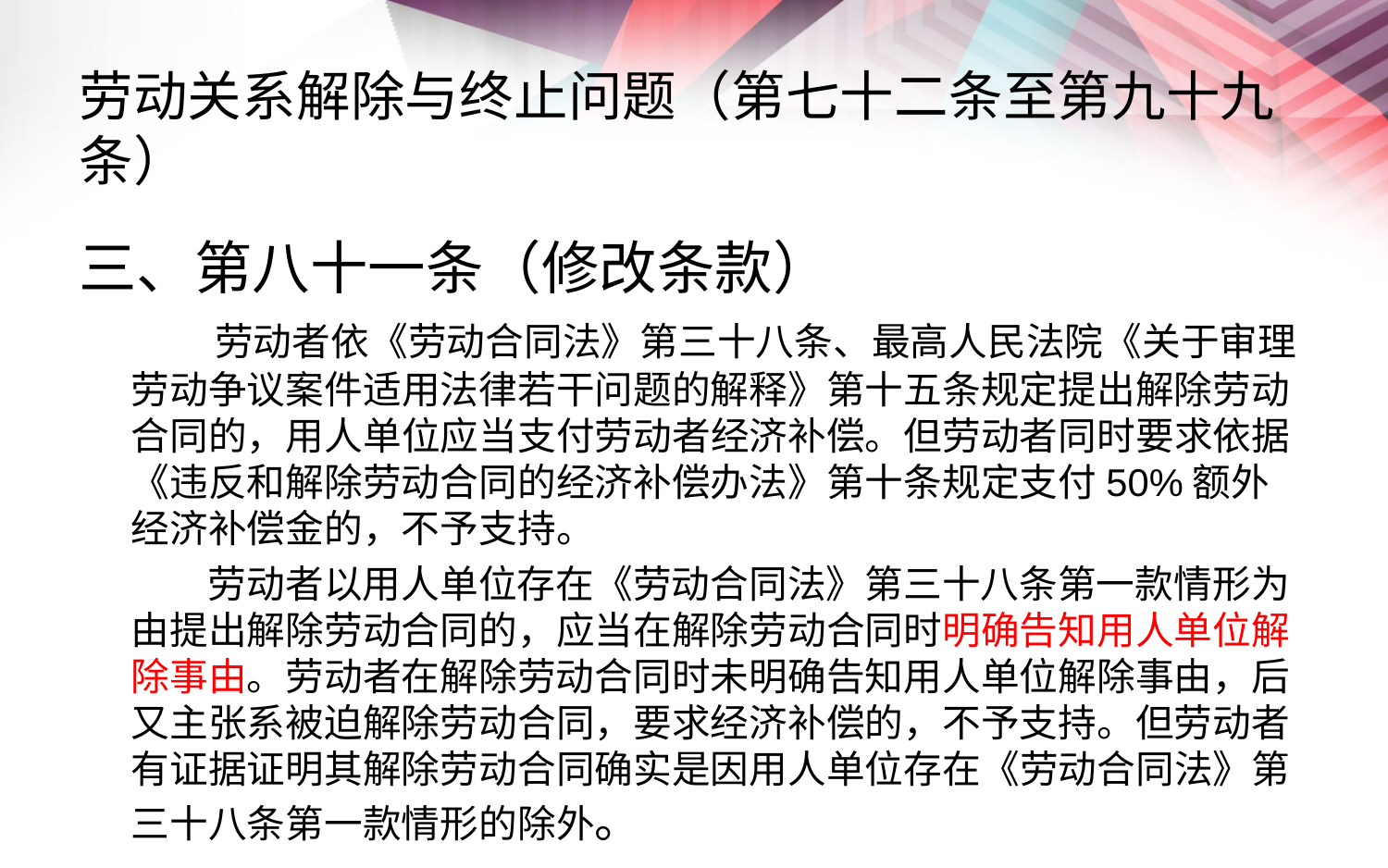

# 劳动关系解除与终止问题（第七十二条至第九十九条）
三、第八十一条（修改条款）
            劳动者依《劳动合同法》第三十八条、最高人民法院《关于审理劳动争议案件适用法律若干问题的解释》第十五条规定提出解除劳动合同的，用人单位应当支付劳动者经济补偿。但劳动者同时要求依据《违反和解除劳动合同的经济补偿办法》第十条规定支付50%额外经济补偿金的，不予支持。
              劳动者以用人单位存在《劳动合同法》第三十八条第一款情形为由提出解除劳动合同的，应当在解除劳动合同时明确告知用人单位解除事由。劳动者在解除劳动合同时未明确告知用人单位解除事由，后又主张系被迫解除劳动合同，要求经济补偿的，不予支持。但劳动者有证据证明其解除劳动合同确实是因用人单位存在《劳动合同法》第三十八条第一款情形的除外。